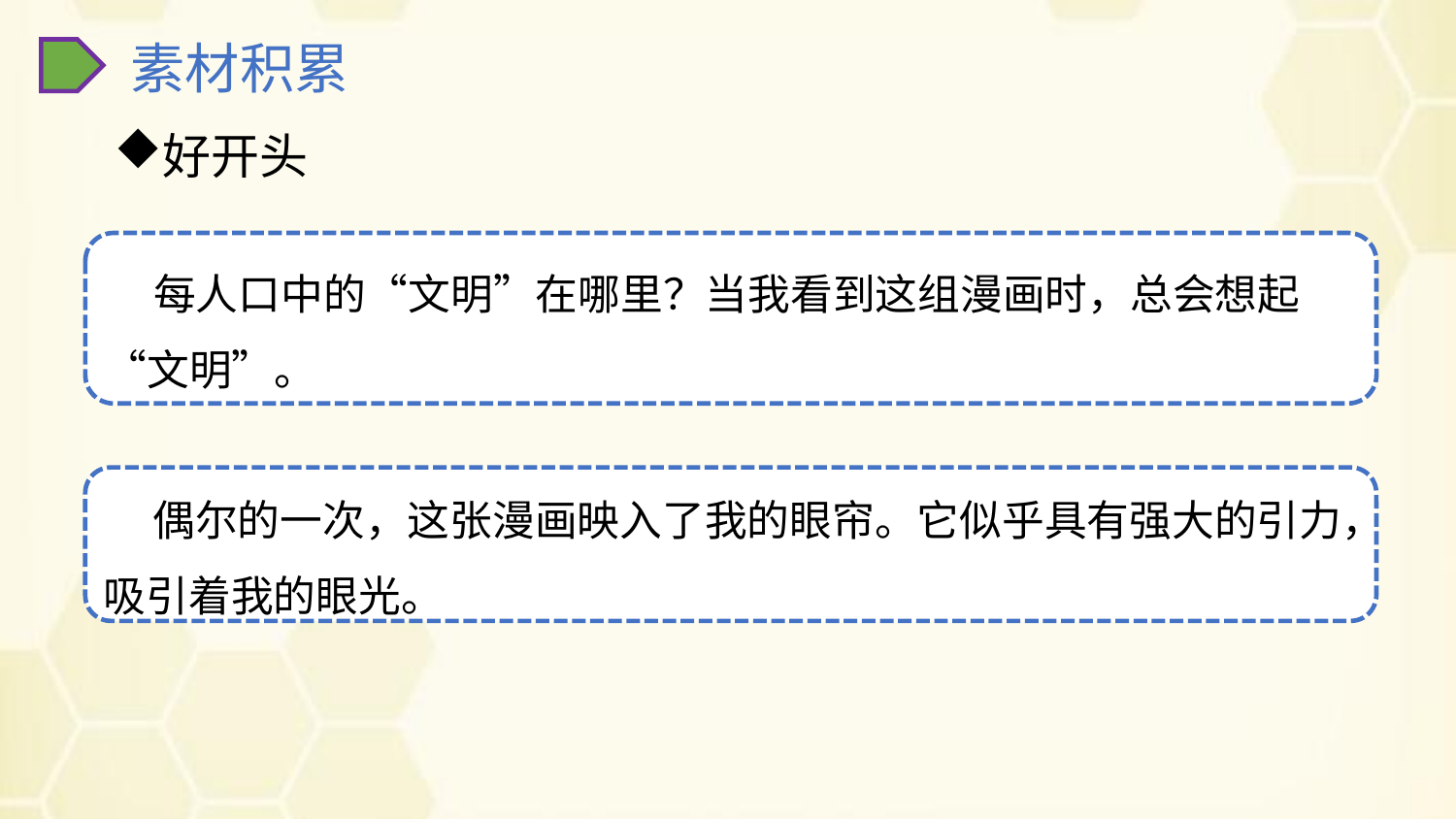

素材积累

好开头
    每人口中的“文明”在哪里？当我看到这组漫画时，总会想起“文明”。
    偶尔的一次，这张漫画映入了我的眼帘。它似乎具有强大的引力，吸引着我的眼光。